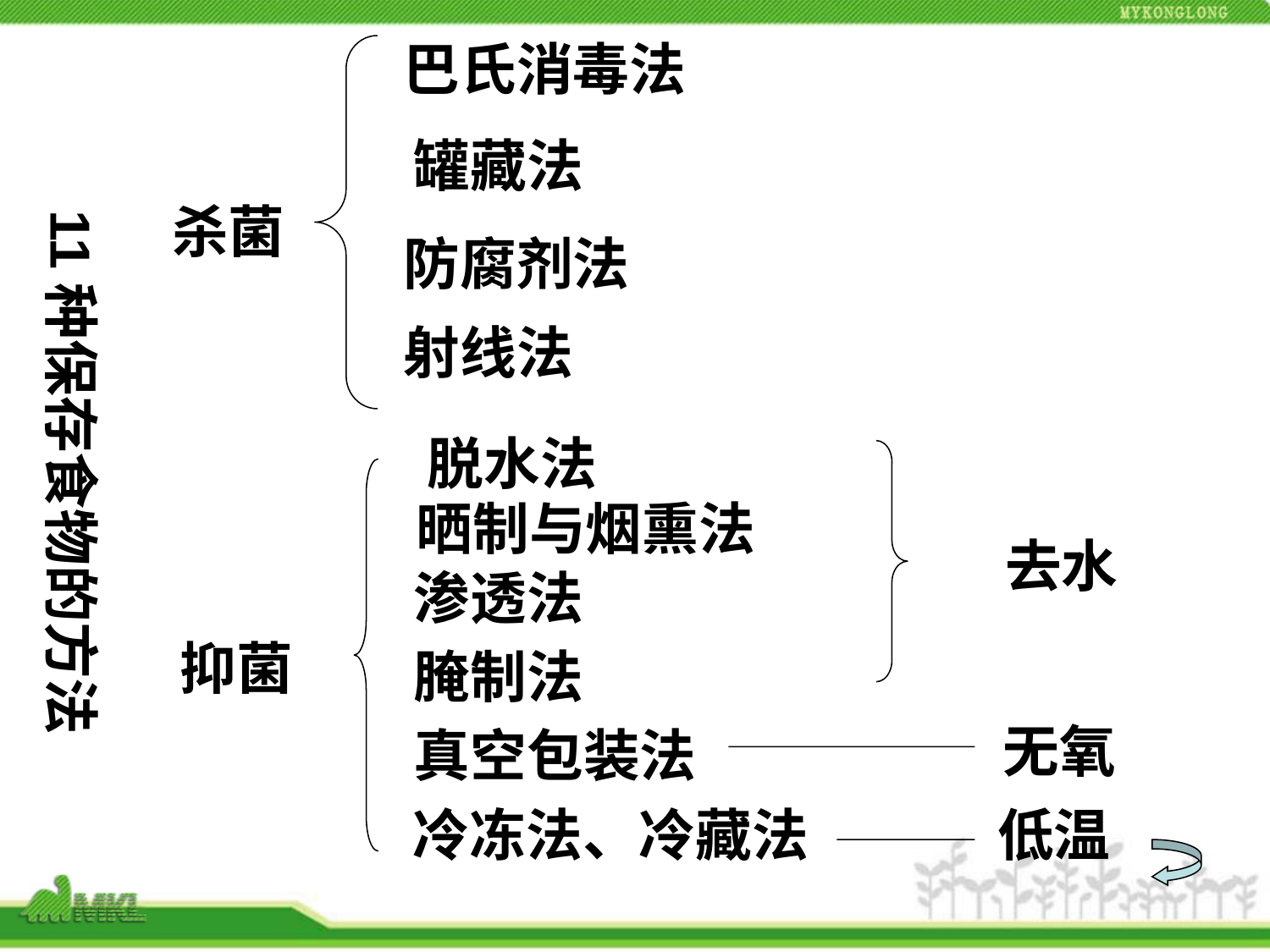

巴氏消毒法

11种保存食物的方法

罐藏法

杀菌
防腐剂法
射线法
脱水法

晒制与烟熏法
去水
渗透法
抑菌
腌制法
无氧
真空包装法

冷冻法、冷藏法
低温